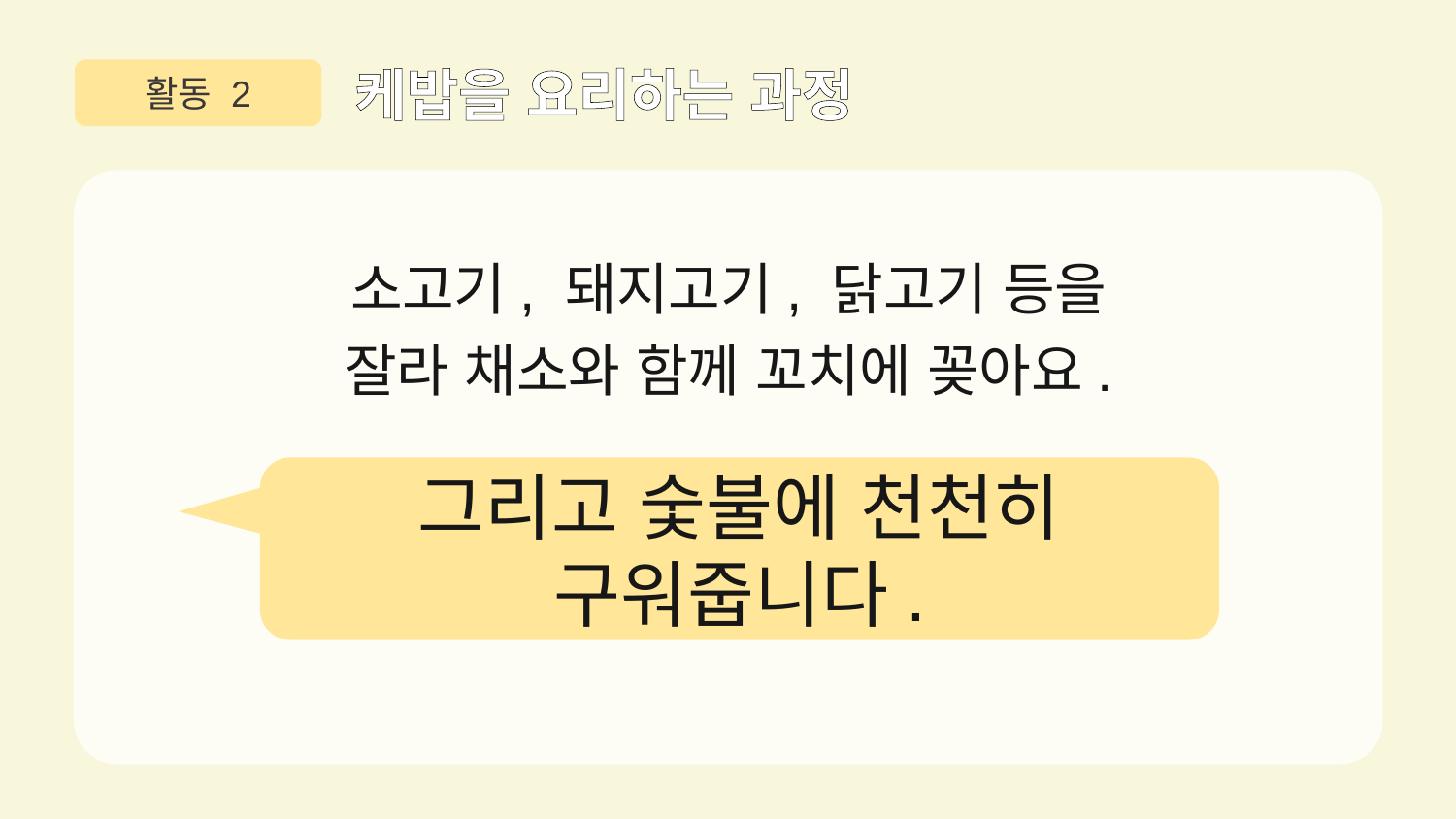

활동 2
케밥을 요리하는 과정
소고기, 돼지고기, 닭고기 등을
잘라 채소와 함께 꼬치에 꽂아요.
그리고 숯불에 천천히 구워줍니다.